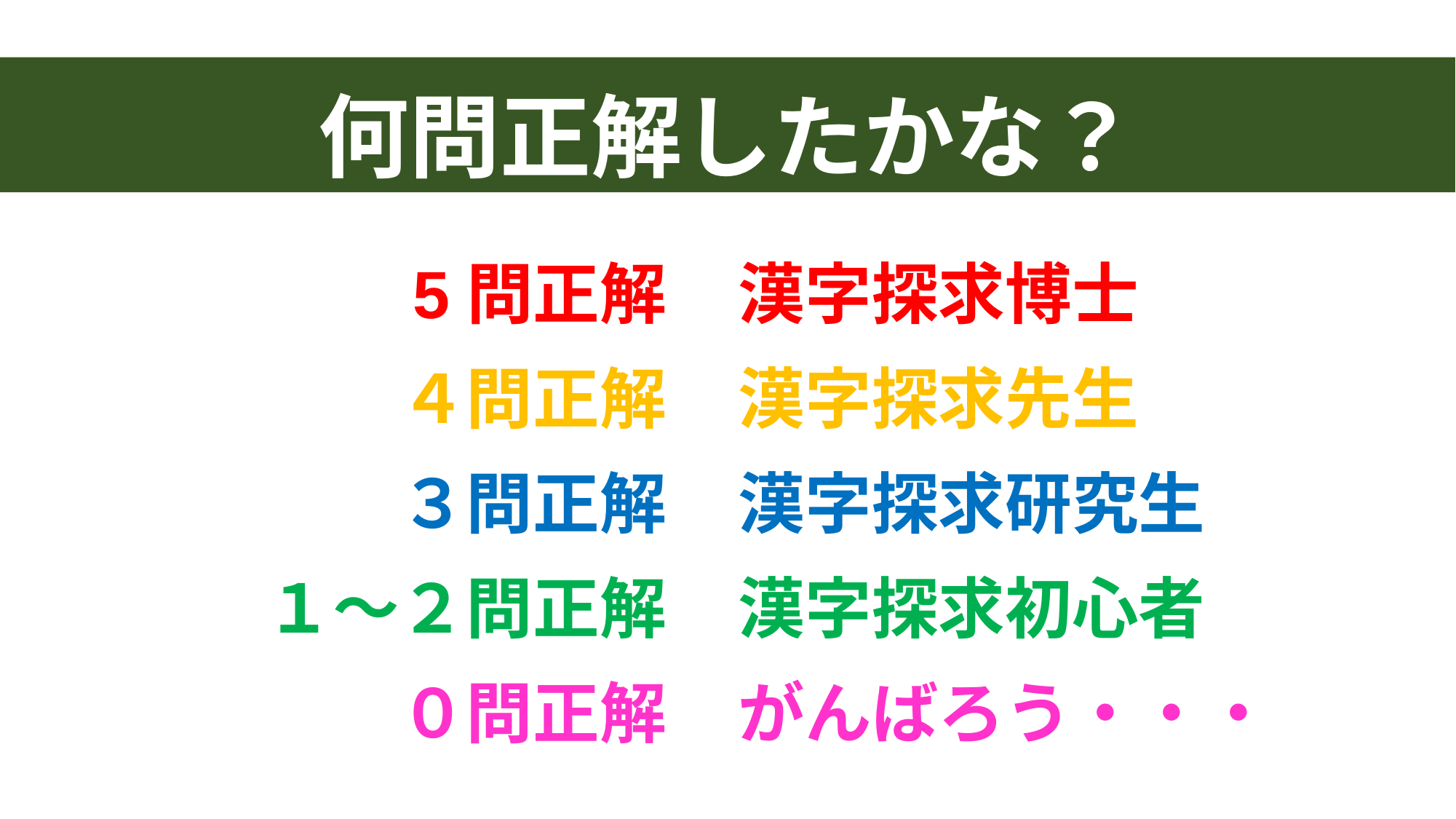

何問正解したかな？
5問正解
漢字探求博士
４問正解
漢字探求先生
３問正解
漢字探求研究生
１～２問正解
漢字探求初心者
０問正解
がんばろう・・・